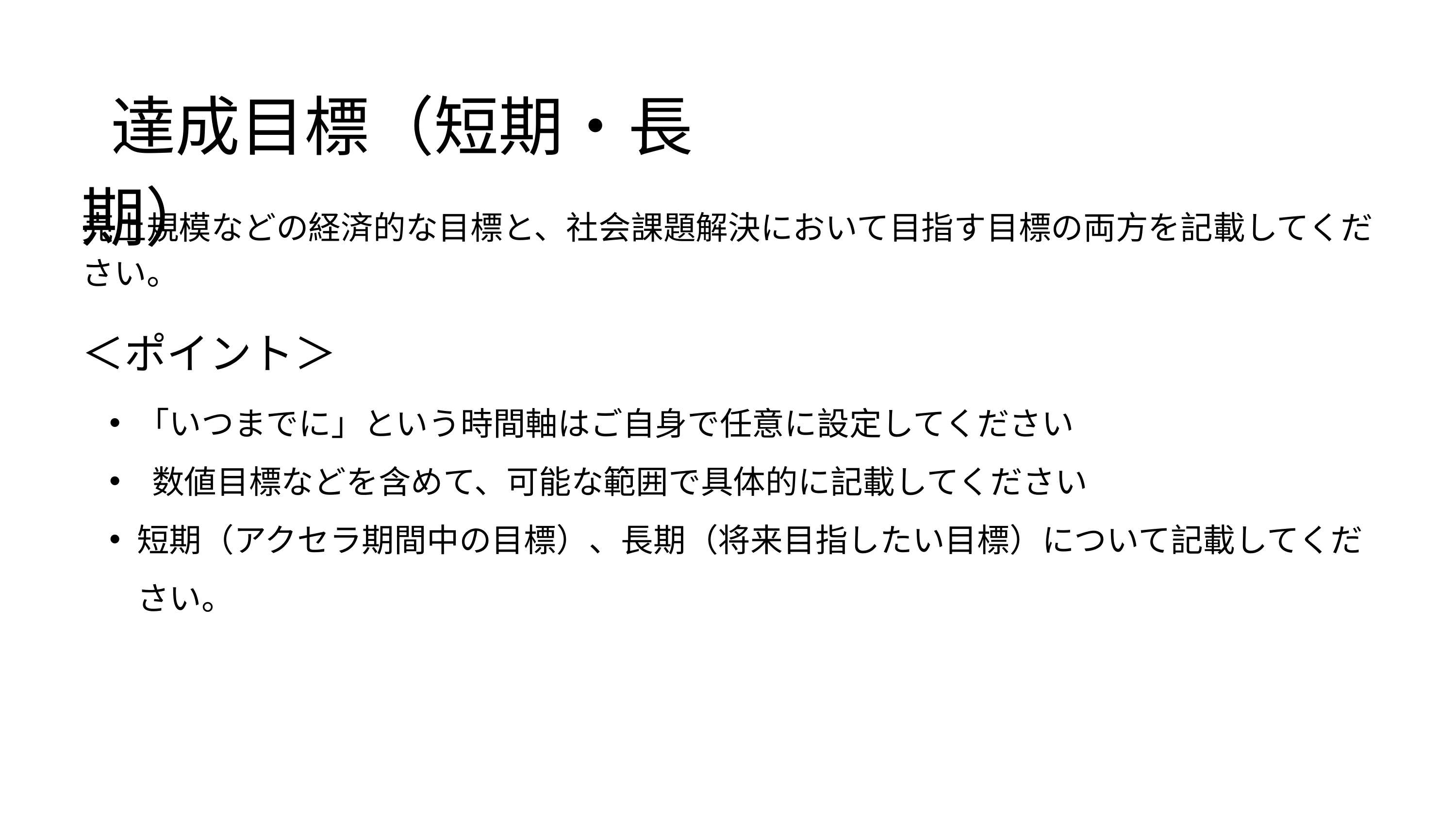

達成目標（短期・長期）

売上規模などの経済的な目標と、社会課題解決において目指す目標の両方を記載してください。
＜ポイント＞
「いつまでに」という時間軸はご自身で任意に設定してください
 数値目標などを含めて、可能な範囲で具体的に記載してください
短期（アクセラ期間中の目標）、長期（将来目指したい目標）について記載してください。